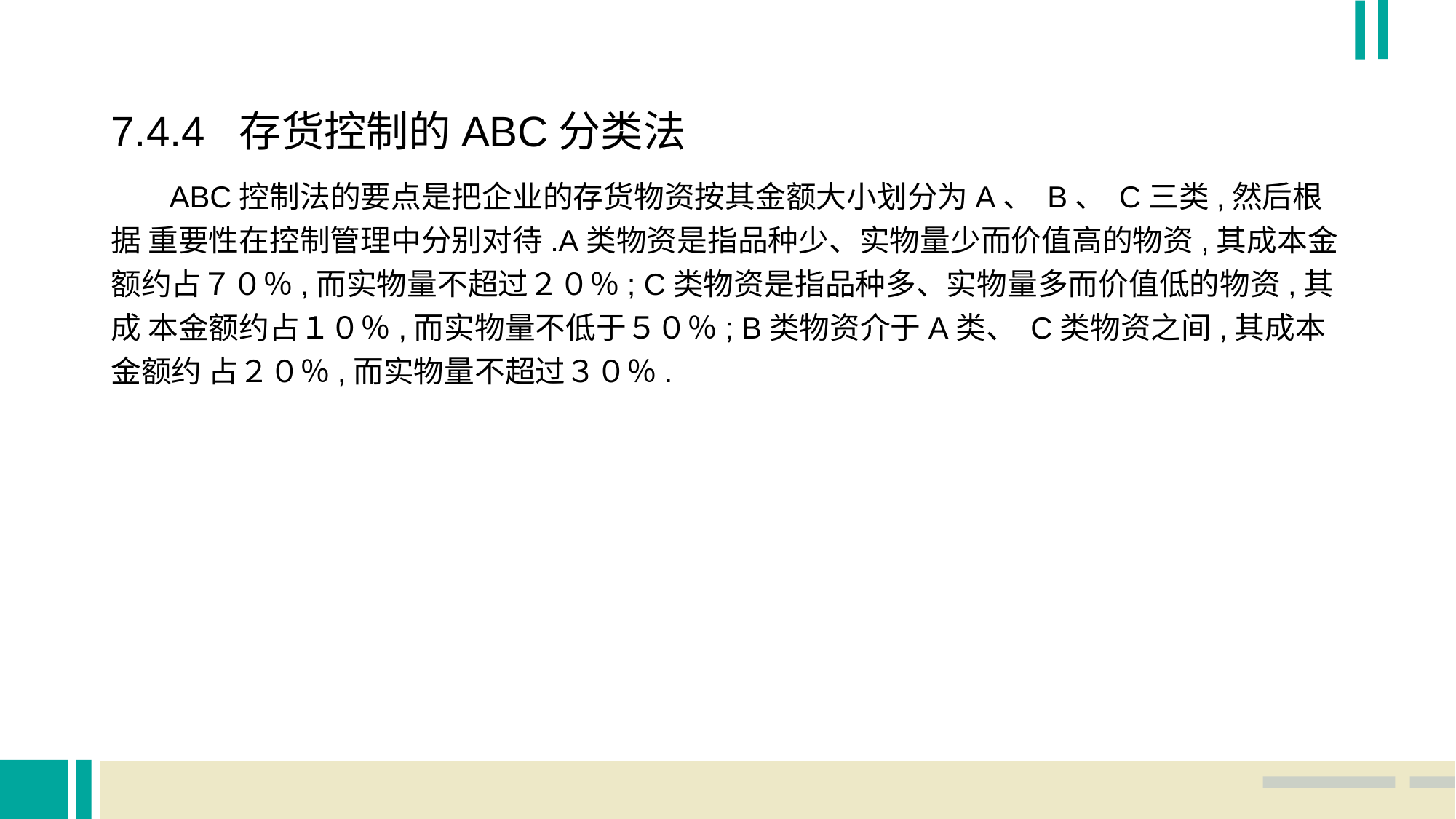

7.4.4  存货控制的ABC分类法
       ABC控制法的要点是把企业的存货物资按其金额大小划分为A、 B、 C三类,然后根据 重要性在控制管理中分别对待.A类物资是指品种少、实物量少而价值高的物资,其成本金 额约占７０％,而实物量不超过２０％; C类物资是指品种多、实物量多而价值低的物资,其成 本金额约占１０％,而实物量不低于５０％; B类物资介于A类、 C类物资之间,其成本金额约 占２０％,而实物量不超过３０％.